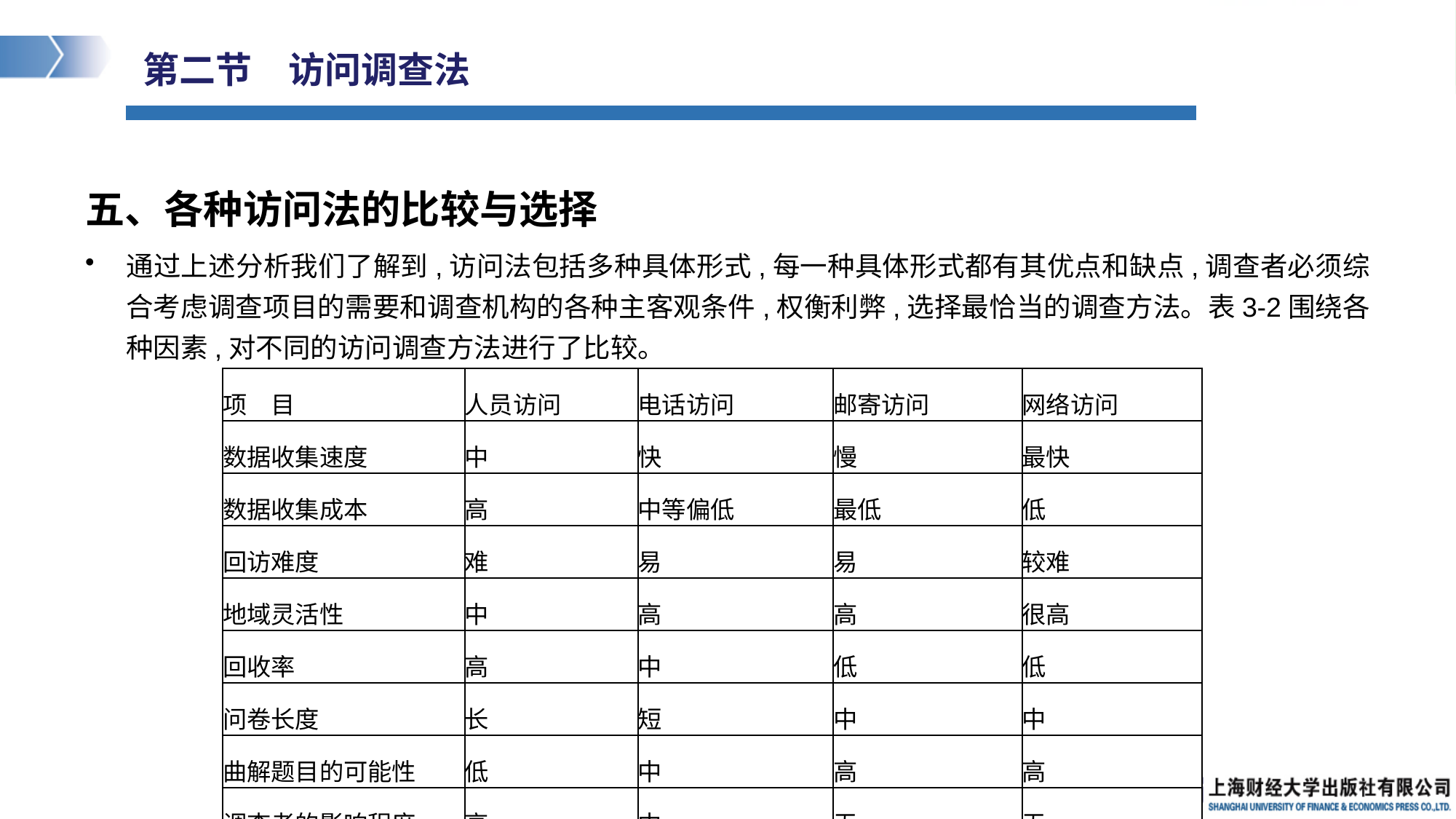

# 第二节　访问调查法
五、各种访问法的比较与选择
通过上述分析我们了解到,访问法包括多种具体形式,每一种具体形式都有其优点和缺点,调查者必须综合考虑调查项目的需要和调查机构的各种主客观条件,权衡利弊,选择最恰当的调查方法。表3-2围绕各种因素,对不同的访问调查方法进行了比较。

| 项　目 | 人员访问 | 电话访问 | 邮寄访问 | 网络访问 |
| --- | --- | --- | --- | --- |
| 数据收集速度 | 中 | 快 | 慢 | 最快 |
| 数据收集成本 | 高 | 中等偏低 | 最低 | 低 |
| 回访难度 | 难 | 易 | 易 | 较难 |
| 地域灵活性 | 中 | 高 | 高 | 很高 |
| 回收率 | 高 | 中 | 低 | 低 |
| 问卷长度 | 长 | 短 | 中 | 中 |
| 曲解题目的可能性 | 低 | 中 | 高 | 高 |
| 调查者的影响程度 | 高 | 中 | 无 | 无 |